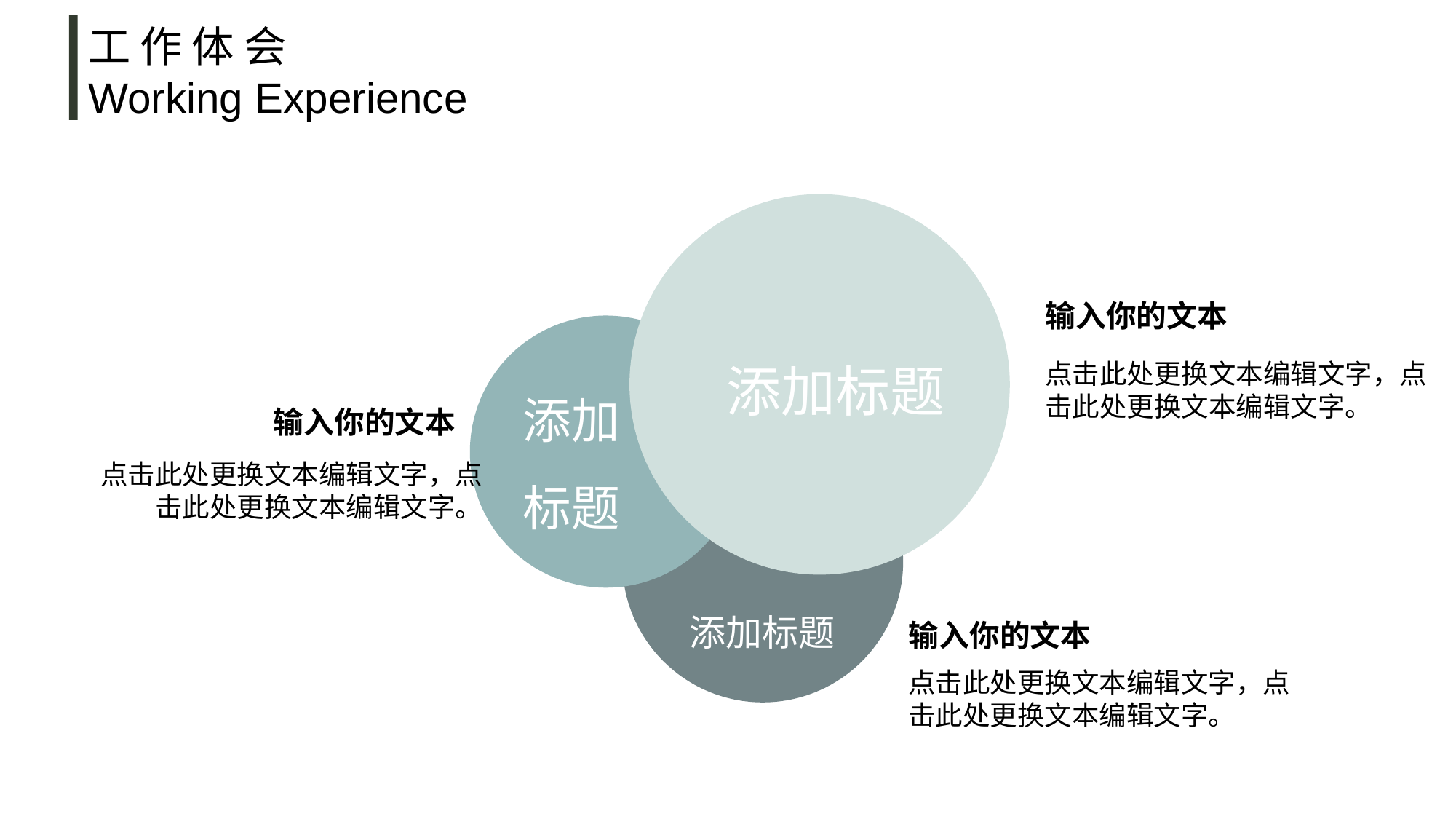

工 作 体 会
Working Experience

输入你的文本
添加标题
点击此处更换文本编辑文字，点击此处更换文本编辑文字。
添加标题
输入你的文本
点击此处更换文本编辑文字，点击此处更换文本编辑文字。
添加标题
输入你的文本
点击此处更换文本编辑文字，点击此处更换文本编辑文字。